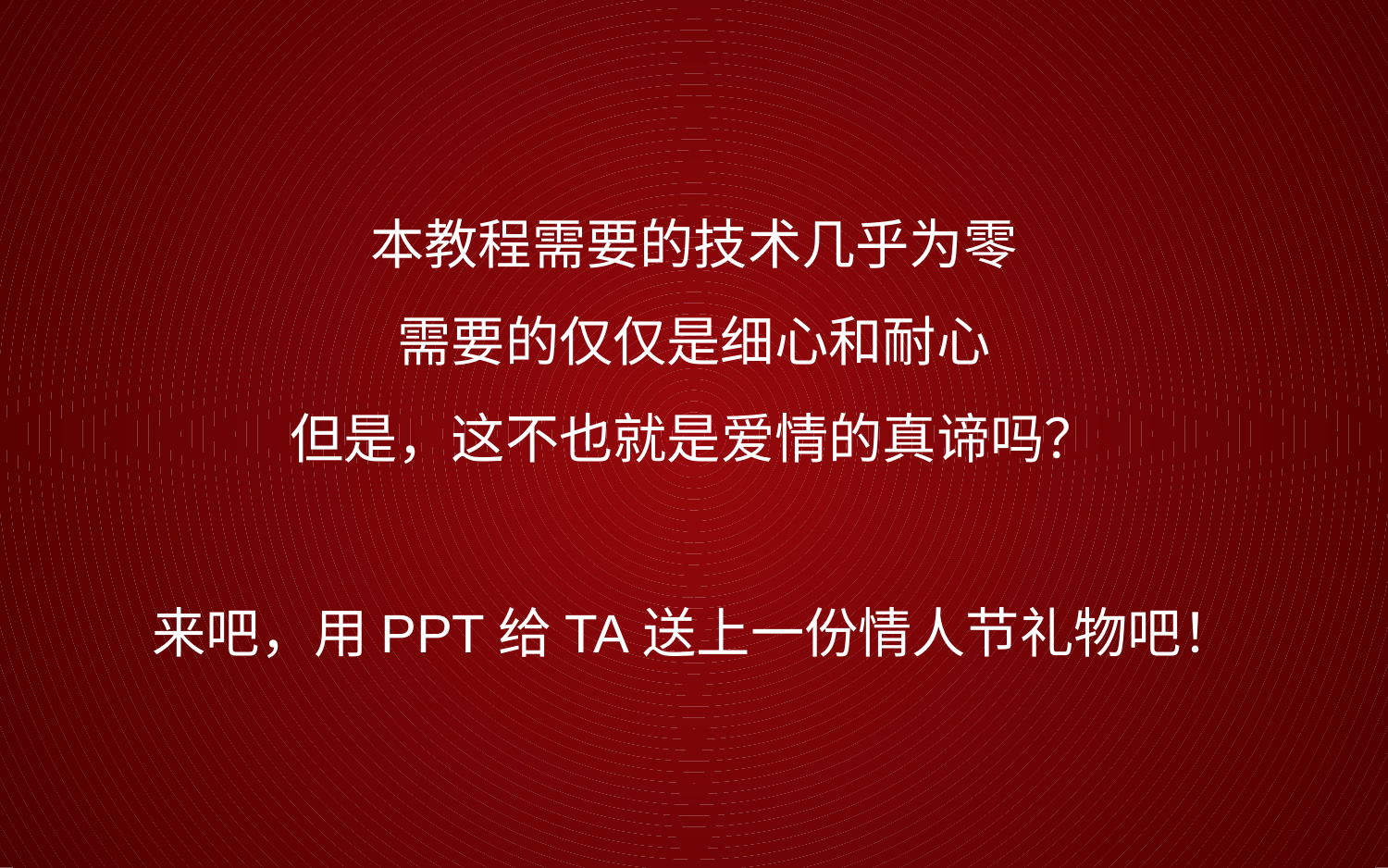

本教程需要的技术几乎为零
需要的仅仅是细心和耐心
但是，这不也就是爱情的真谛吗？

来吧，用PPT给TA送上一份情人节礼物吧！